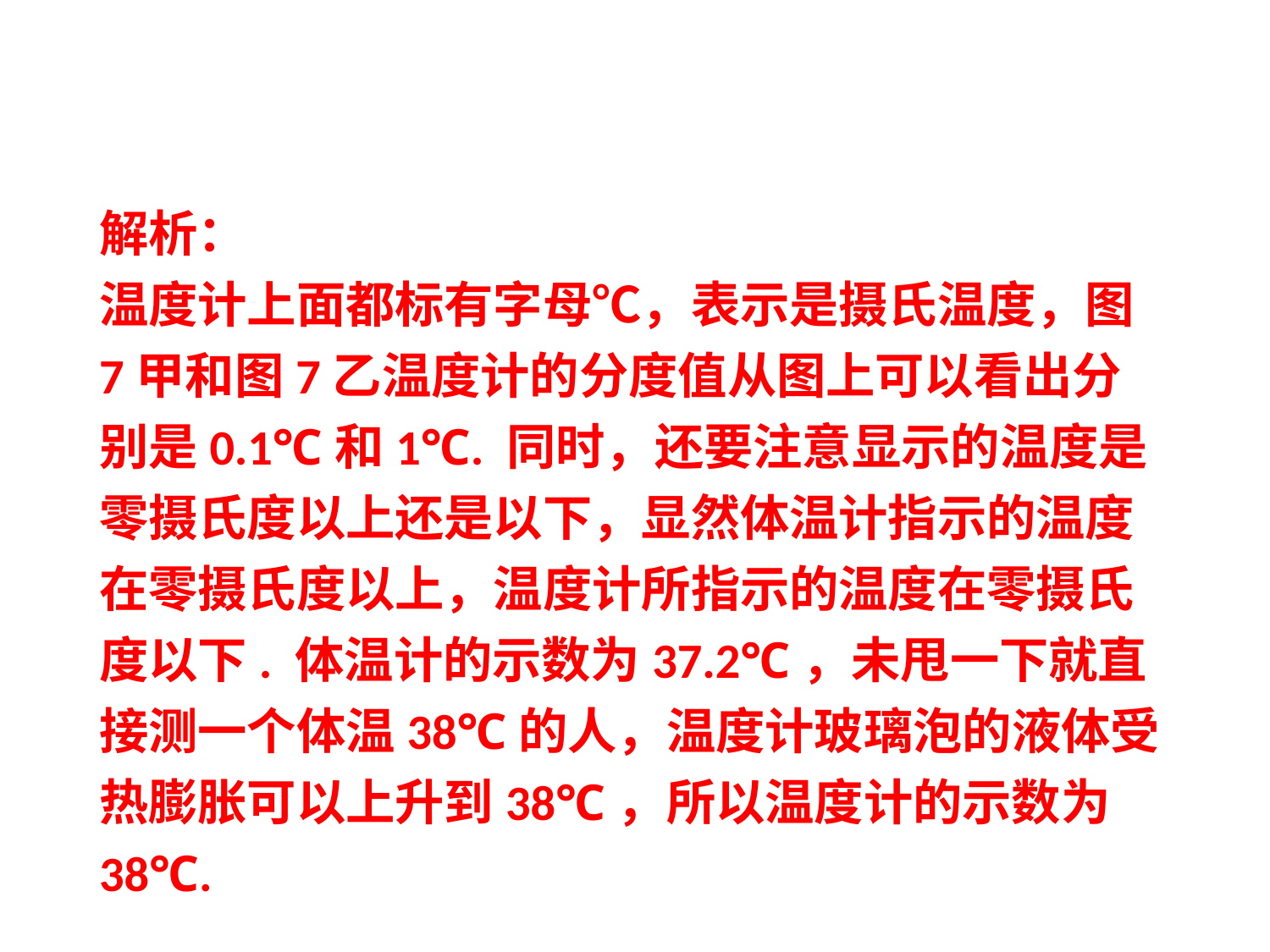

解析：
温度计上面都标有字母℃，表示是摄氏温度，图7甲和图7乙温度计的分度值从图上可以看出分别是0.1℃和1℃. 同时，还要注意显示的温度是零摄氏度以上还是以下，显然体温计指示的温度在零摄氏度以上，温度计所指示的温度在零摄氏度以下. 体温计的示数为37.2℃，未甩一下就直接测一个体温38℃的人，温度计玻璃泡的液体受热膨胀可以上升到38℃，所以温度计的示数为38℃.